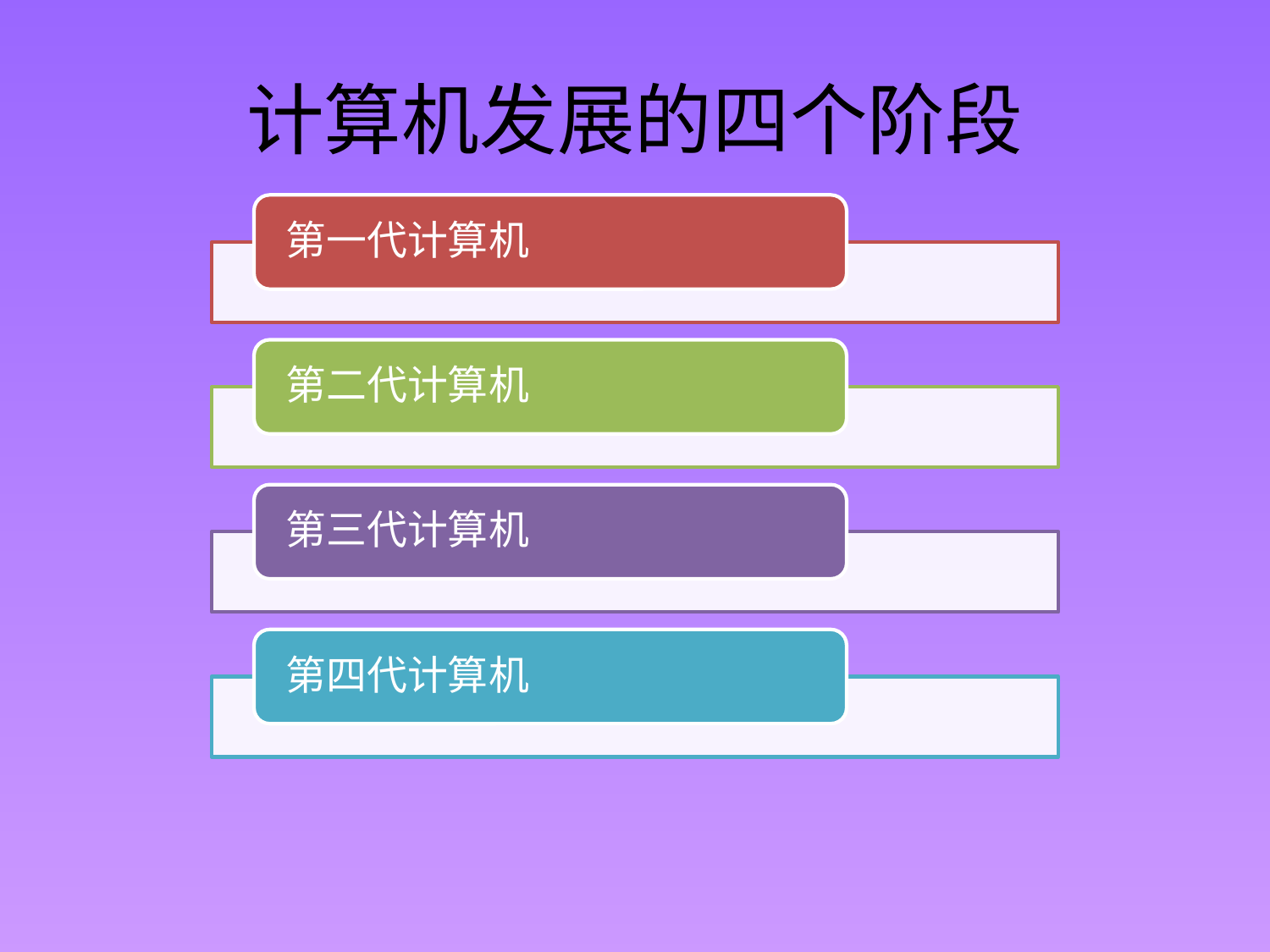

# 计算机发展的四个阶段
第一代计算机
第二代计算机
第三代计算机
第四代计算机